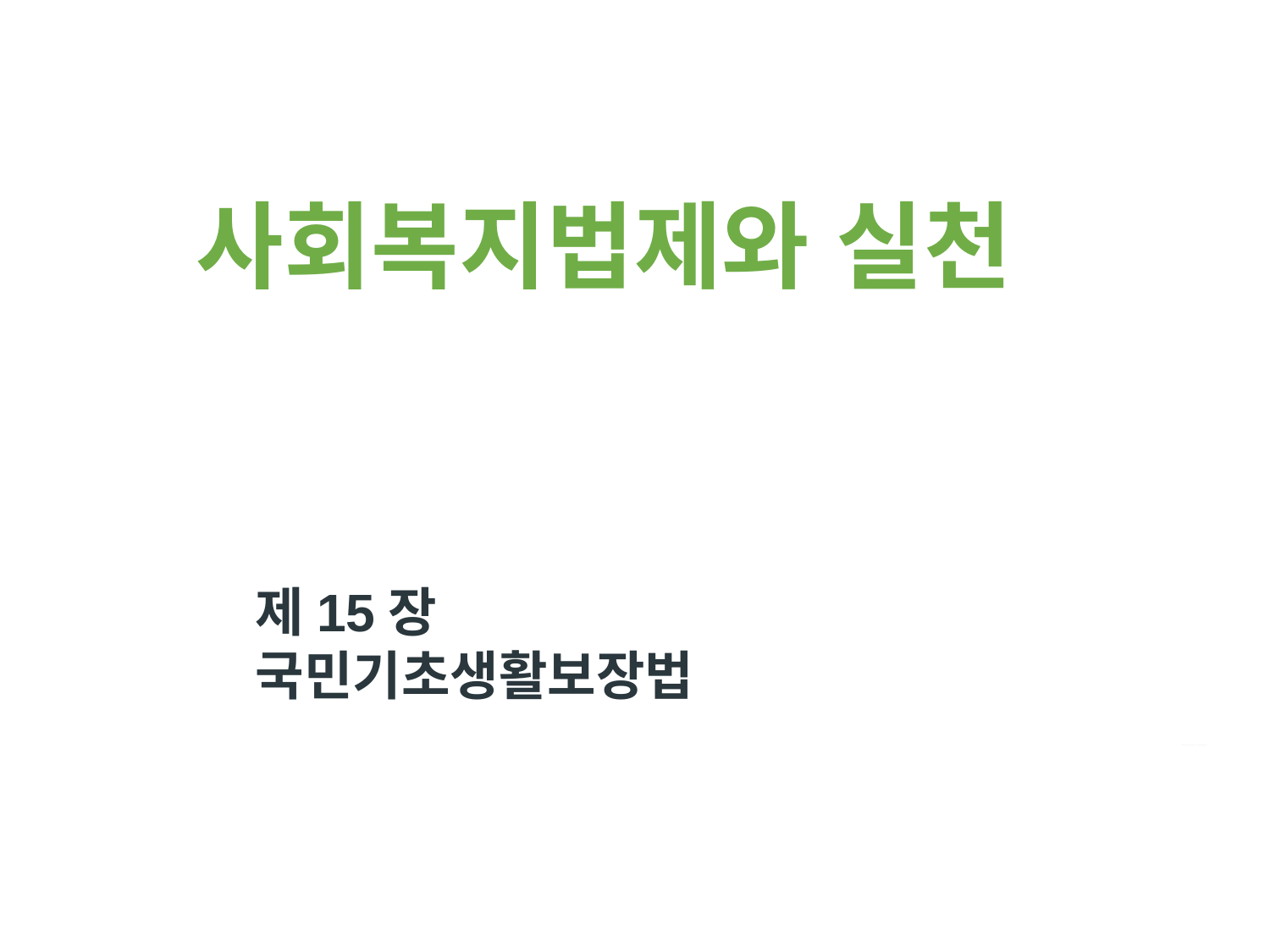

사회복지법제와 실천
제15장
국민기초생활보장법
사회복지법제와 실천(사회복지법제론)